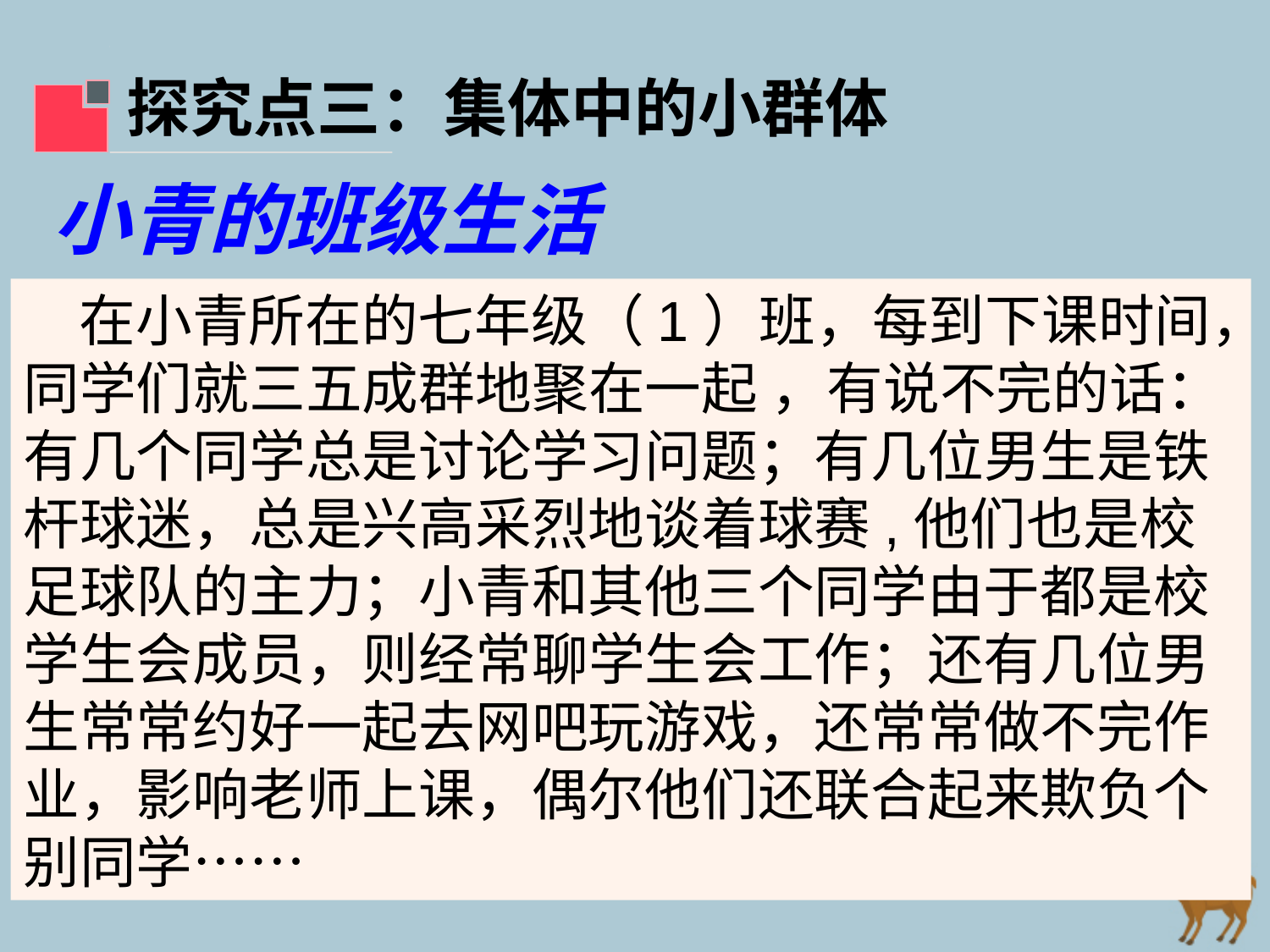

探究点三：集体中的小群体

小青的班级生活
    在小青所在的七年级（1）班，每到下课时间，同学们就三五成群地聚在一起 ，有说不完的话：有几个同学总是讨论学习问题；有几位男生是铁杆球迷，总是兴高采烈地谈着球赛,他们也是校足球队的主力；小青和其他三个同学由于都是校学生会成员，则经常聊学生会工作；还有几位男生常常约好一起去网吧玩游戏，还常常做不完作业，影响老师上课，偶尔他们还联合起来欺负个别同学……